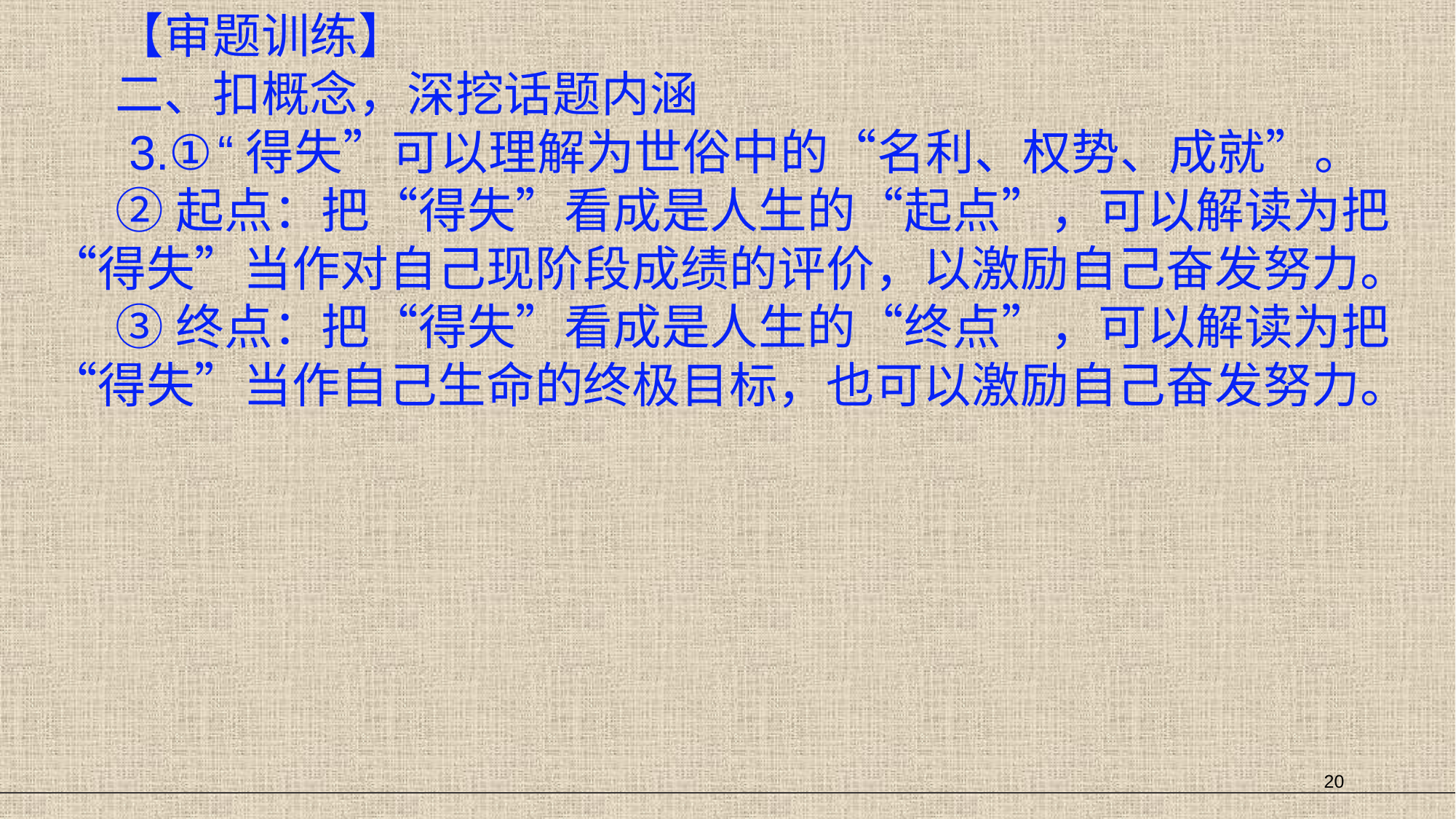

【审题训练】
二、扣概念，深挖话题内涵
 3.①“得失”可以理解为世俗中的“名利、权势、成就”。
②起点：把“得失”看成是人生的“起点”，可以解读为把“得失”当作对自己现阶段成绩的评价，以激励自己奋发努力。
③终点：把“得失”看成是人生的“终点”，可以解读为把“得失”当作自己生命的终极目标，也可以激励自己奋发努力。
20